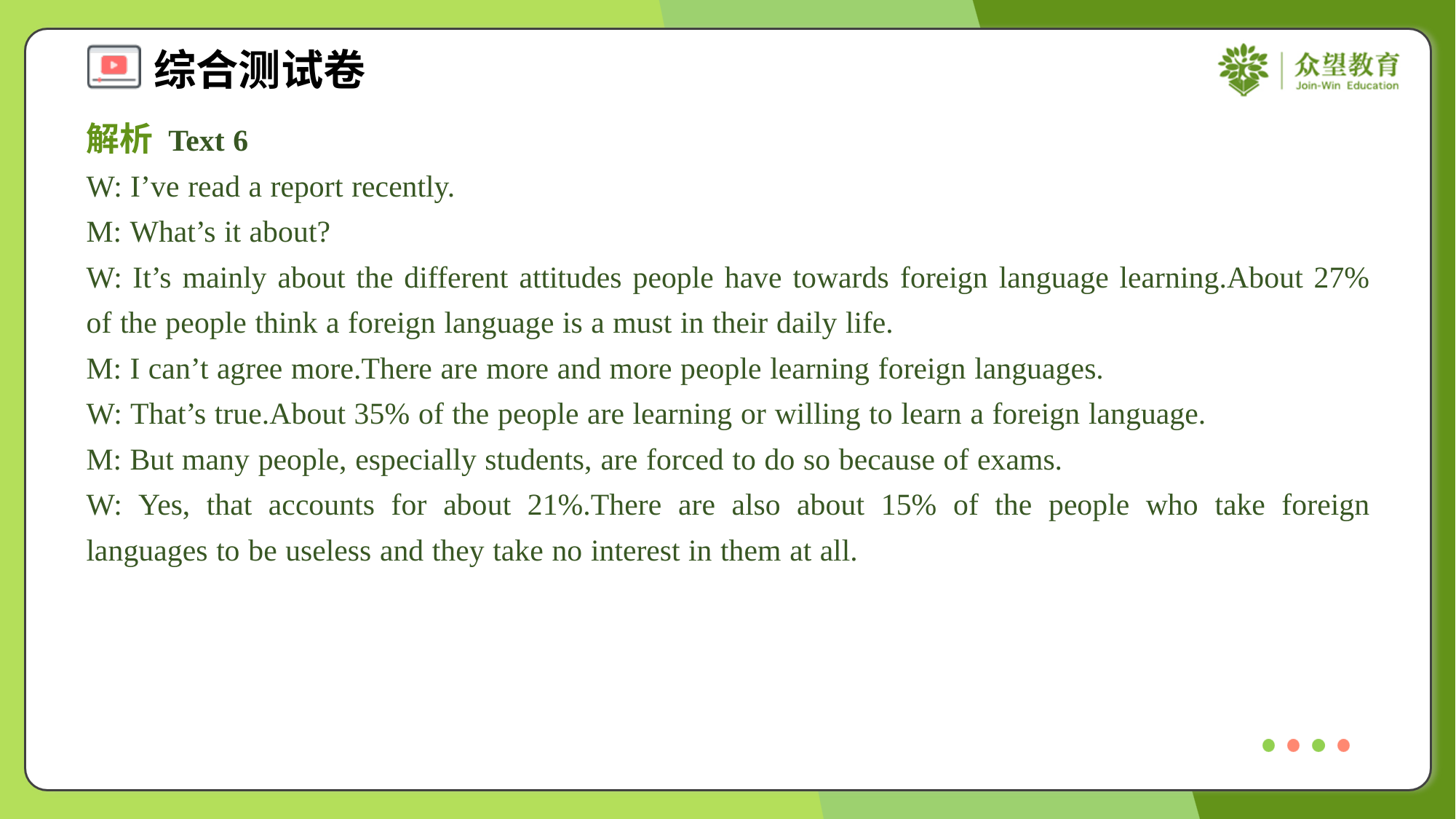

解析 Text 6
W: I’ve read a report recently.
M: What’s it about?
W: It’s mainly about the different attitudes people have towards foreign language learning.About 27% of the people think a foreign language is a must in their daily life.
M: I can’t agree more.There are more and more people learning foreign languages.
W: That’s true.About 35% of the people are learning or willing to learn a foreign language.
M: But many people, especially students, are forced to do so because of exams.
W: Yes, that accounts for about 21%.There are also about 15% of the people who take foreign languages to be useless and they take no interest in them at all.